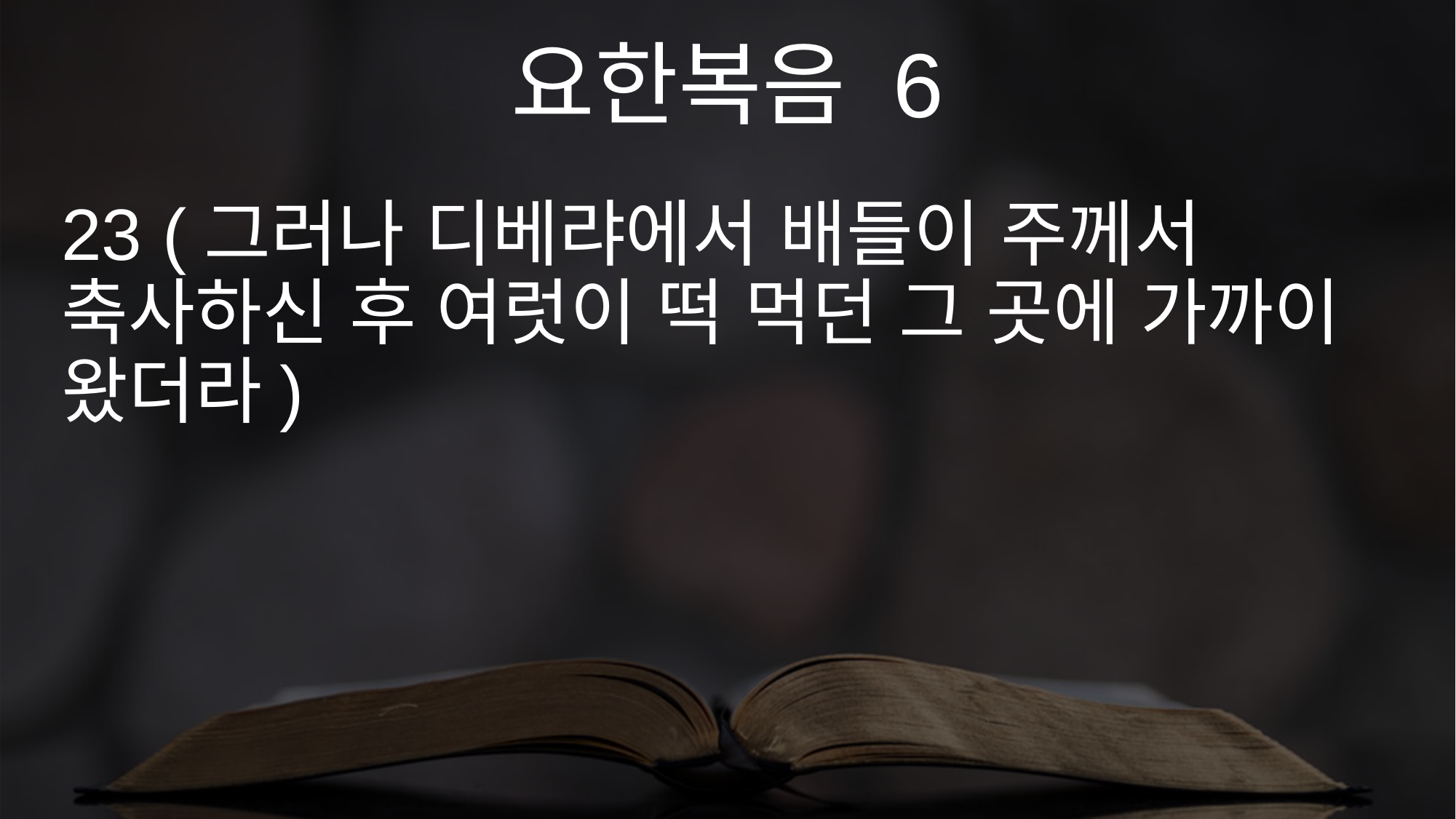

요한복음 6
23 (그러나 디베랴에서 배들이 주께서 축사하신 후 여럿이 떡 먹던 그 곳에 가까이 왔더라)